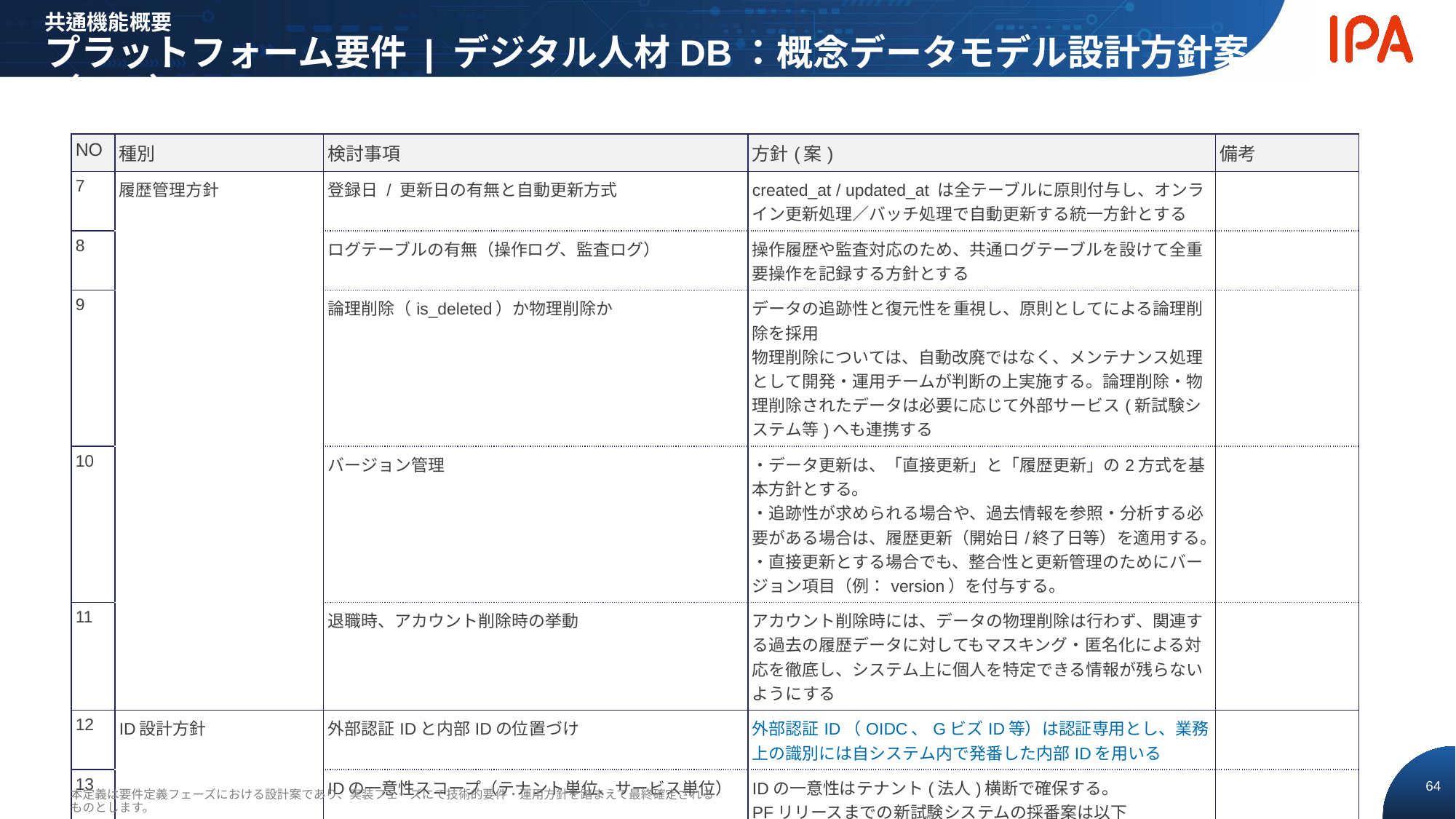

共通機能概要
プラットフォーム要件 | デジタル人材DB：概念データモデル設計方針案（2/3）
| NO | 種別 | 検討事項 | 方針(案) | 備考 |
| --- | --- | --- | --- | --- |
| 7 | 履歴管理方針 | 登録日 / 更新日の有無と自動更新方式 | created\_at / updated\_at は全テーブルに原則付与し、オンライン更新処理／バッチ処理で自動更新する統一方針とする |  |
| 8 |  | ログテーブルの有無（操作ログ、監査ログ） | 操作履歴や監査対応のため、共通ログテーブルを設けて全重要操作を記録する方針とする |  |
| 9 |  | 論理削除（is\_deleted）か物理削除か | データの追跡性と復元性を重視し、原則としてによる論理削除を採用 物理削除については、自動改廃ではなく、メンテナンス処理として開発・運用チームが判断の上実施する。論理削除・物理削除されたデータは必要に応じて外部サービス(新試験システム等)へも連携する |  |
| 10 |  | バージョン管理 | ・データ更新は、「直接更新」と「履歴更新」の2方式を基本方針とする。 ・追跡性が求められる場合や、過去情報を参照・分析する必要がある場合は、履歴更新（開始日/終了日等）を適用する。 ・直接更新とする場合でも、整合性と更新管理のためにバージョン項目（例：version）を付与する。 |  |
| 11 |  | 退職時、アカウント削除時の挙動 | アカウント削除時には、データの物理削除は行わず、関連する過去の履歴データに対してもマスキング・匿名化による対応を徹底し、システム上に個人を特定できる情報が残らないようにする |  |
| 12 | ID設計方針 | 外部認証IDと内部IDの位置づけ | 外部認証ID（OIDC、GビズID等）は認証専用とし、業務上の識別には自システム内で発番した内部IDを用いる |  |
| 13 |  | IDの一意性スコープ（テナント単位、サービス単位） | IDの一意性はテナント(法人)横断で確保する。 PFリリースまでの新試験システムの採番案は以下 ①発番枠の分離で統合後も維持 ②移行時に再発番（IDコンバート）して統合整合性を確保 |  |
| 14 | 制約・インデックス方針 | NOT NULL制約の原則 | アプリ側の入力項目、タイミング(一時保存や後で入力等)との整合 |  |
| 15 | 改廃・変更ルール | テーブルやカラムの追加・変更・削除手順 | オンライン更新時の競合回避と、オフラインメンテナンス時の実施手順・制約の取り決め |  |
| 16 |  | 移行用テーブルやスキーマ | 移行用データ中間テーブルおよび変換記録の整備 |  |
本定義は要件定義フェーズにおける設計案であり、実装フェーズにて技術的要件・運用方針を踏まえて最終確定されるものとします。